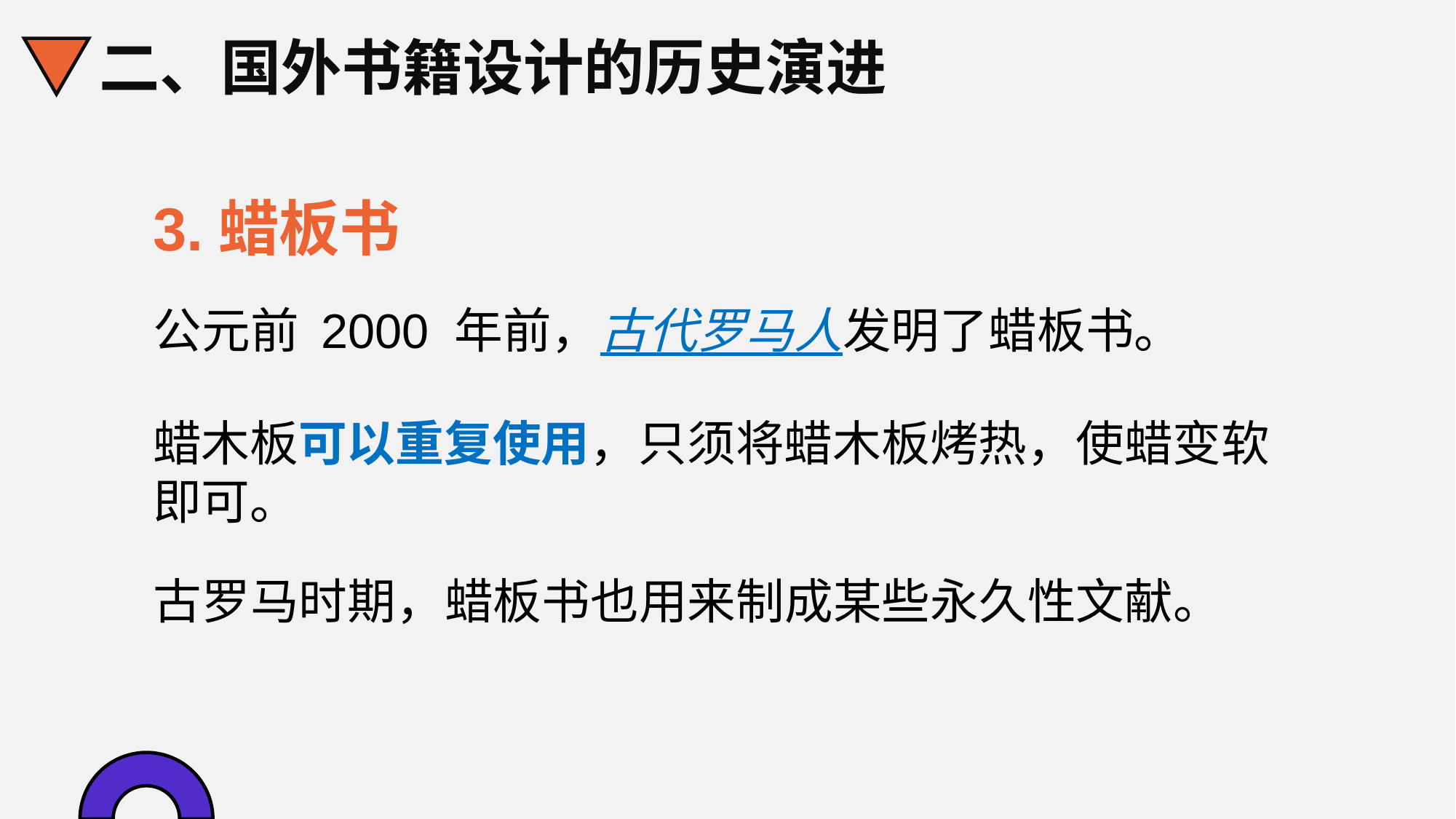

二、国外书籍设计的历史演进

3.蜡板书
公元前 2000 年前，古代罗马人发明了蜡板书。
蜡木板可以重复使用，只须将蜡木板烤热，使蜡变软即可。
古罗马时期，蜡板书也用来制成某些永久性文献。